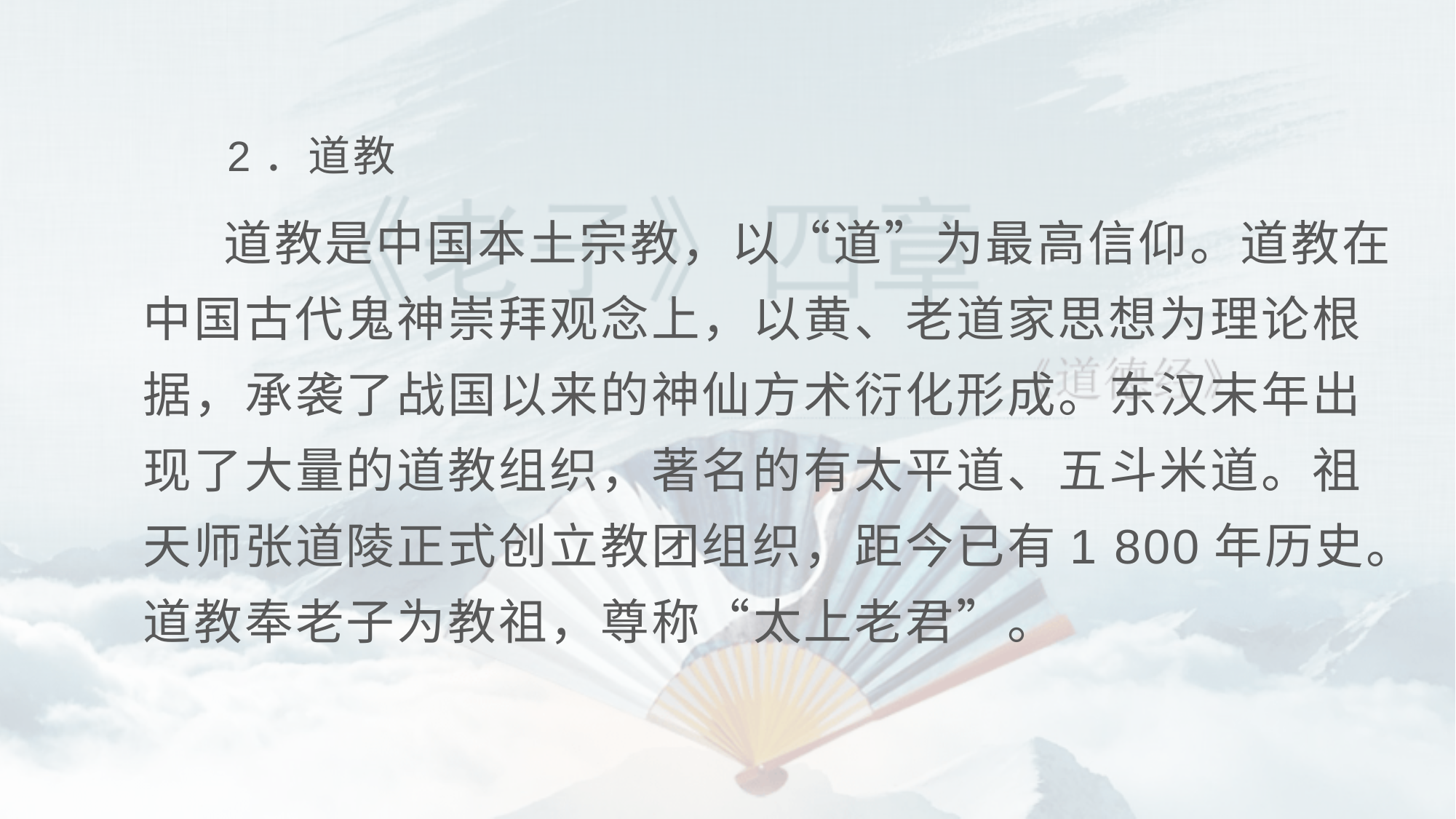

2．道教
      道教是中国本土宗教，以“道”为最高信仰。道教在中国古代鬼神崇拜观念上，以黄、老道家思想为理论根据，承袭了战国以来的神仙方术衍化形成。东汉末年出现了大量的道教组织，著名的有太平道、五斗米道。祖天师张道陵正式创立教团组织，距今已有1 800年历史。道教奉老子为教祖，尊称“太上老君”。